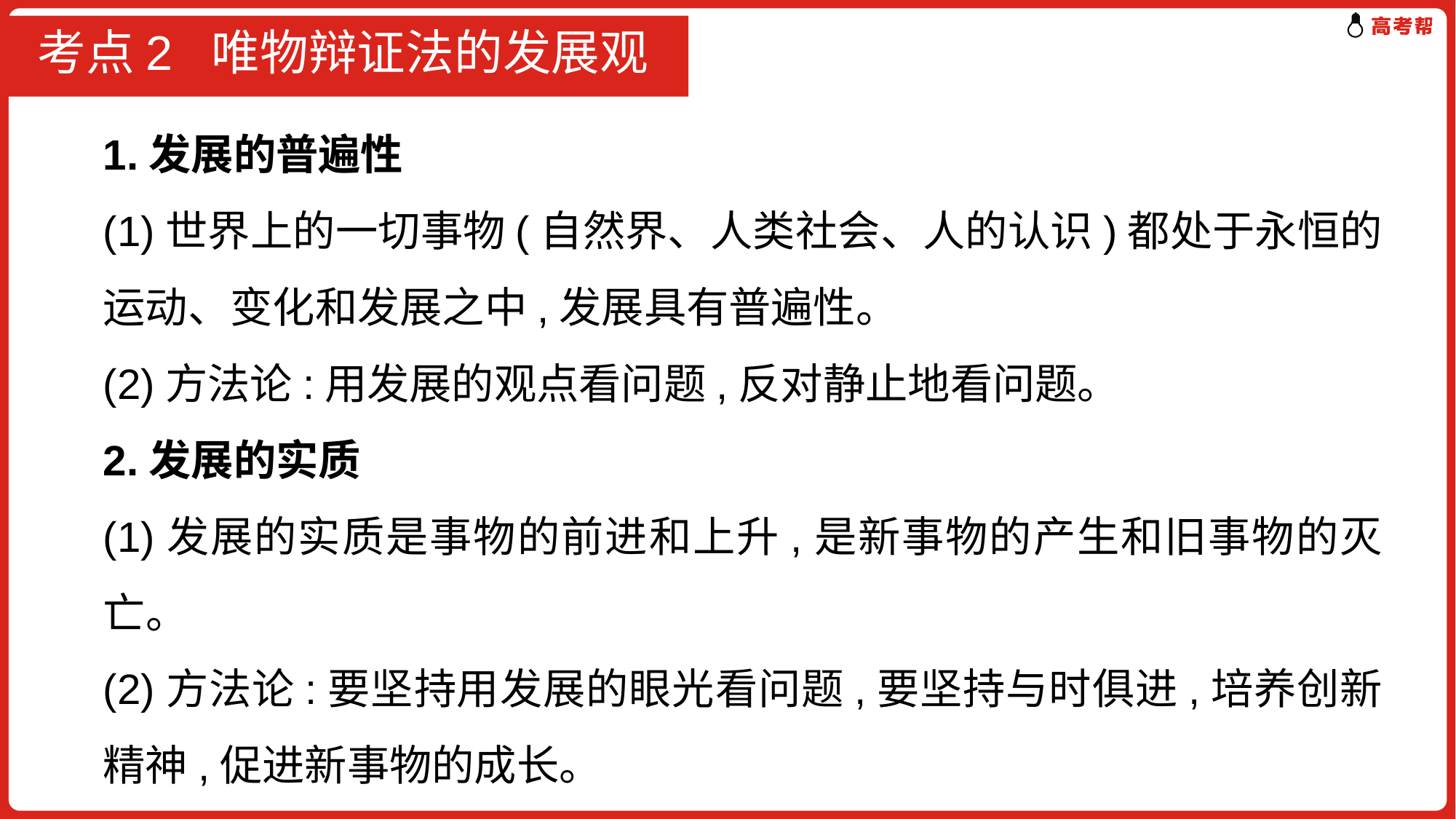

# 考点2  唯物辩证法的发展观
1.发展的普遍性
(1)世界上的一切事物(自然界、人类社会、人的认识)都处于永恒的运动、变化和发展之中,发展具有普遍性。
(2)方法论:用发展的观点看问题,反对静止地看问题。
2.发展的实质
(1)发展的实质是事物的前进和上升,是新事物的产生和旧事物的灭亡。
(2)方法论:要坚持用发展的眼光看问题,要坚持与时俱进,培养创新精神,促进新事物的成长。